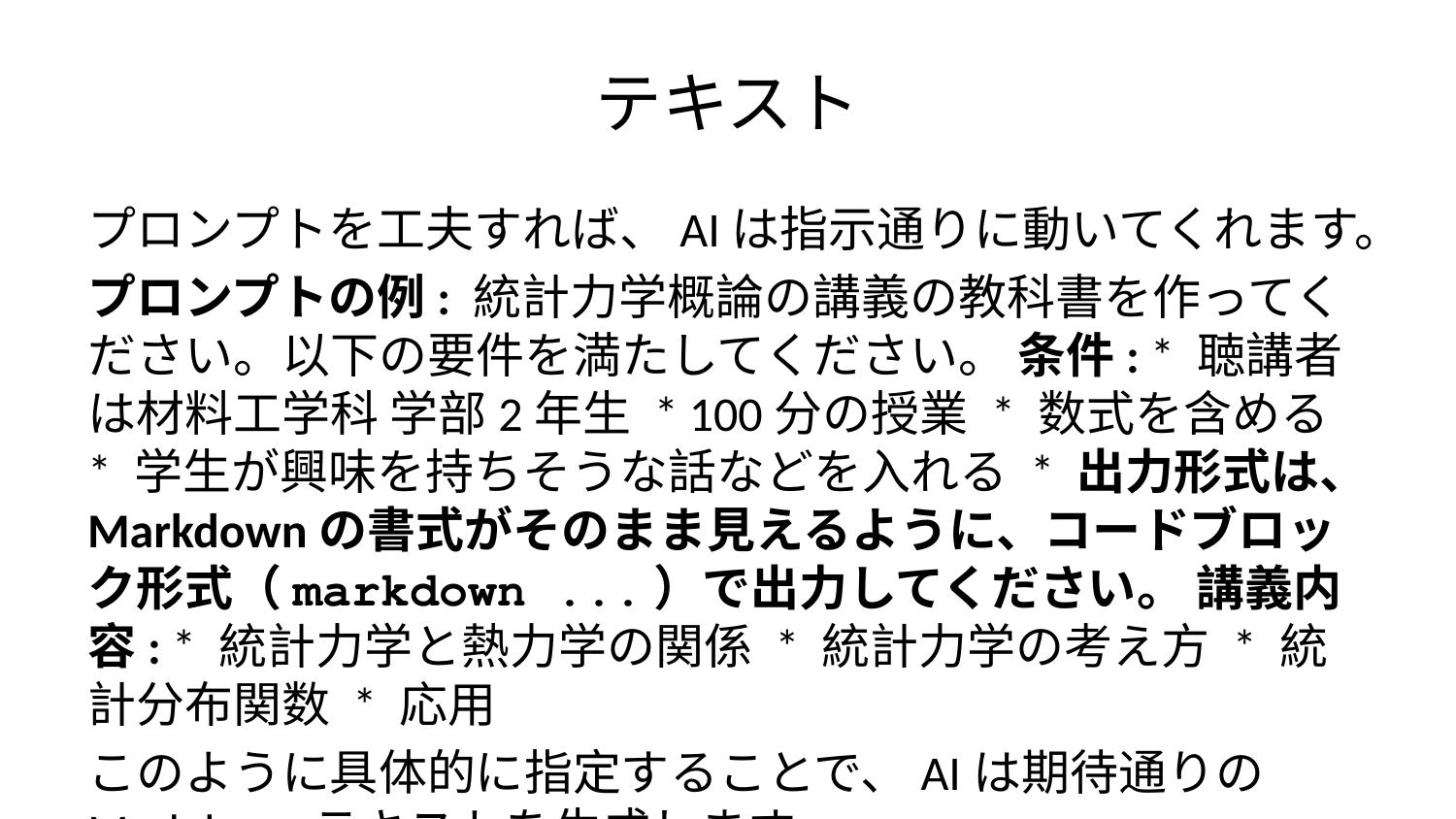

# テキスト
プロンプトを工夫すれば、AIは指示通りに動いてくれます。
プロンプトの例: 統計力学概論の講義の教科書を作ってください。以下の要件を満たしてください。 条件: * 聴講者は材料工学科 学部2年生 * 100分の授業 * 数式を含める * 学生が興味を持ちそうな話などを入れる * 出力形式は、Markdownの書式がそのまま見えるように、コードブロック形式（markdown ...）で出力してください。 講義内容: * 統計力学と熱力学の関係 * 統計力学の考え方 * 統計分布関数 * 応用
このように具体的に指定することで、AIは期待通りのMarkdownテキストを生成します。